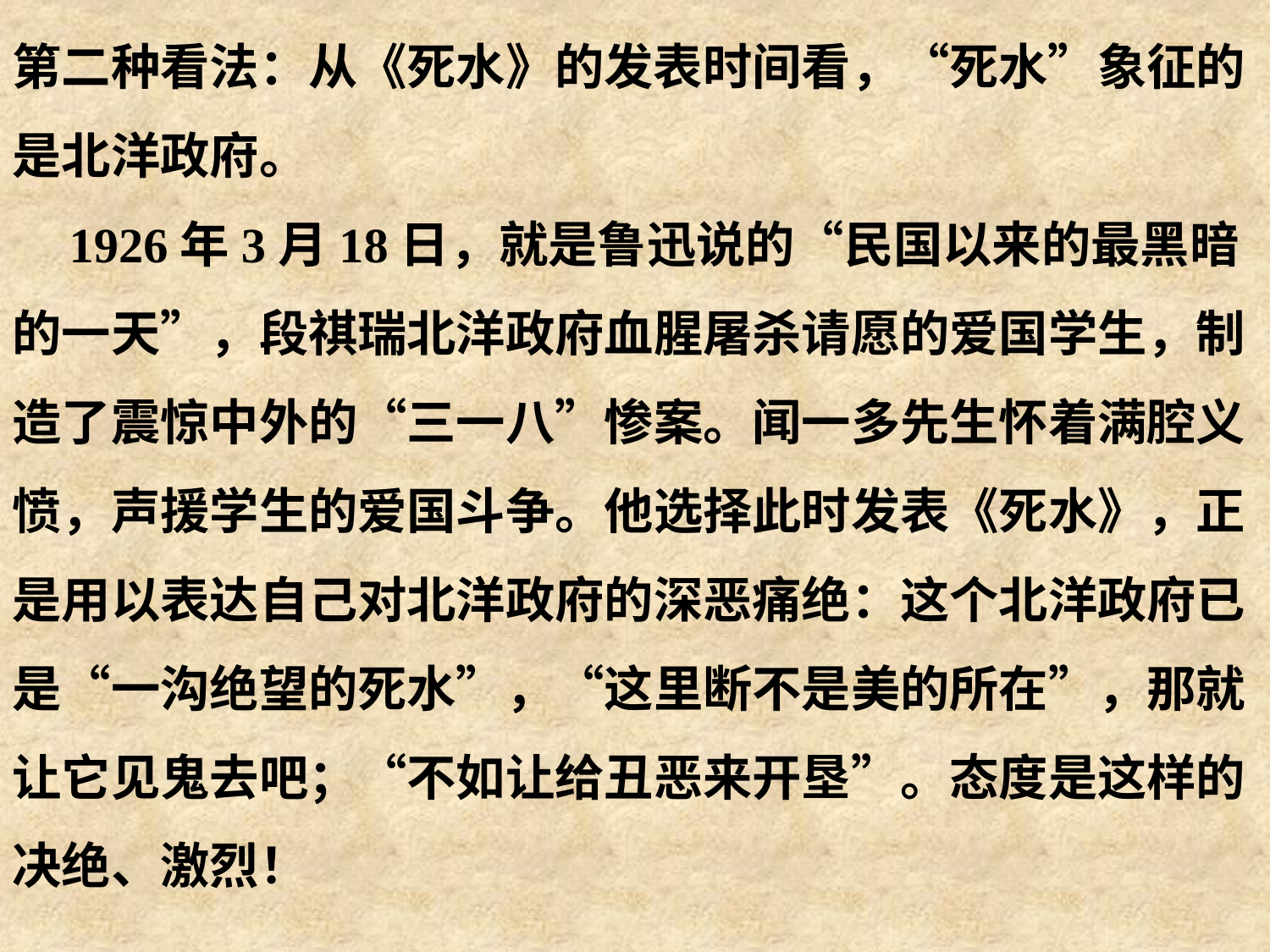

第二种看法：从《死水》的发表时间看，“死水”象征的是北洋政府。
    1926年3月18日，就是鲁迅说的“民国以来的最黑暗的一天”，段祺瑞北洋政府血腥屠杀请愿的爱国学生，制造了震惊中外的“三一八”惨案。闻一多先生怀着满腔义愤，声援学生的爱国斗争。他选择此时发表《死水》，正是用以表达自己对北洋政府的深恶痛绝：这个北洋政府已是“一沟绝望的死水”，“这里断不是美的所在”，那就让它见鬼去吧；“不如让给丑恶来开垦”。态度是这样的决绝、激烈！